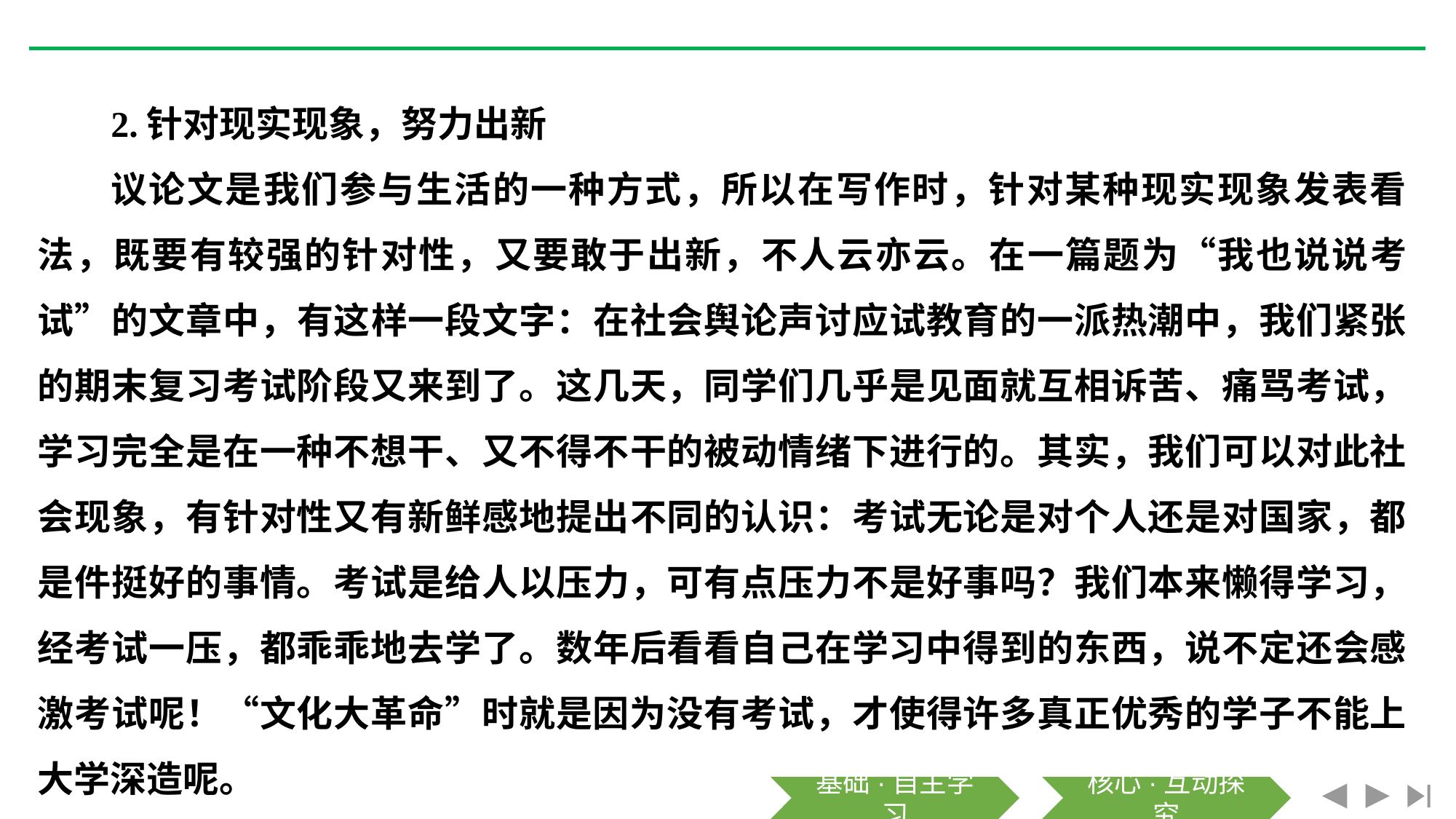

2.针对现实现象，努力出新
议论文是我们参与生活的一种方式，所以在写作时，针对某种现实现象发表看法，既要有较强的针对性，又要敢于出新，不人云亦云。在一篇题为“我也说说考试”的文章中，有这样一段文字：在社会舆论声讨应试教育的一派热潮中，我们紧张的期末复习考试阶段又来到了。这几天，同学们几乎是见面就互相诉苦、痛骂考试，学习完全是在一种不想干、又不得不干的被动情绪下进行的。其实，我们可以对此社会现象，有针对性又有新鲜感地提出不同的认识：考试无论是对个人还是对国家，都是件挺好的事情。考试是给人以压力，可有点压力不是好事吗？我们本来懒得学习，经考试一压，都乖乖地去学了。数年后看看自己在学习中得到的东西，说不定还会感激考试呢！“文化大革命”时就是因为没有考试，才使得许多真正优秀的学子不能上大学深造呢。